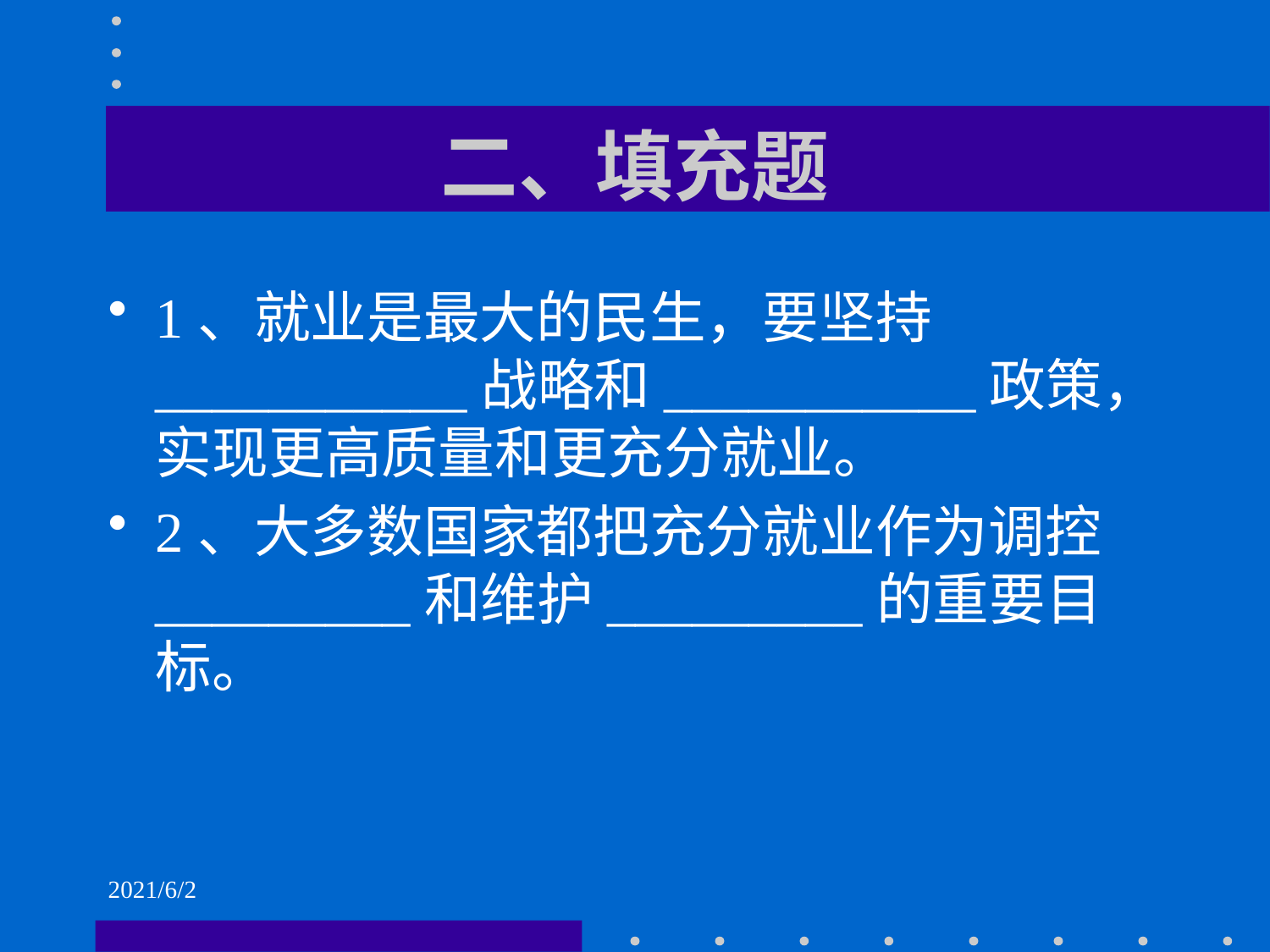

# 二、填充题
1、就业是最大的民生，要坚持___________战略和___________政策，实现更高质量和更充分就业。
2、大多数国家都把充分就业作为调控_________和维护_________的重要目标。

2021/6/2